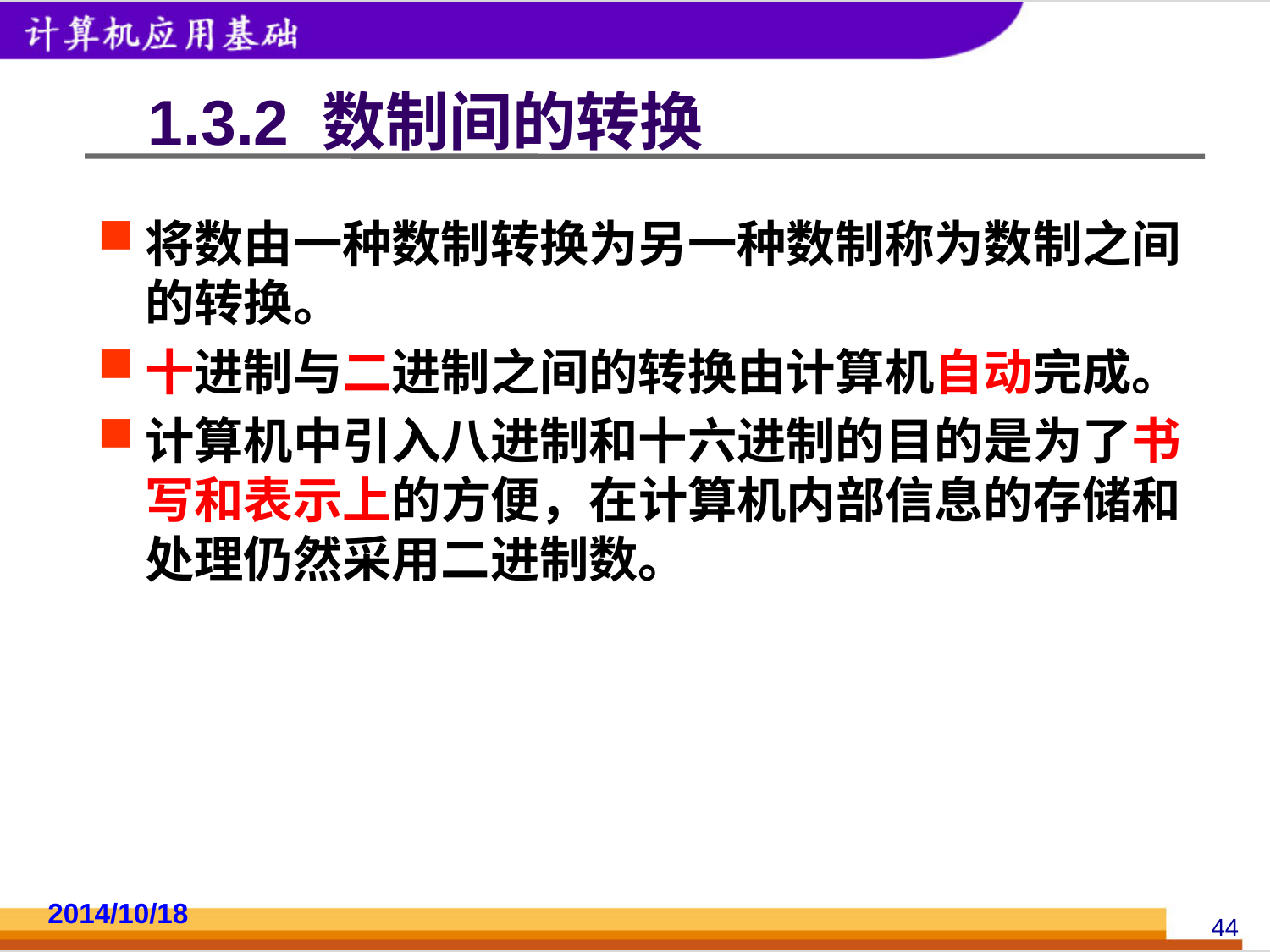

# 1.3.2 数制间的转换
将数由一种数制转换为另一种数制称为数制之间的转换。
十进制与二进制之间的转换由计算机自动完成。
计算机中引入八进制和十六进制的目的是为了书写和表示上的方便，在计算机内部信息的存储和处理仍然采用二进制数。
2014/10/18